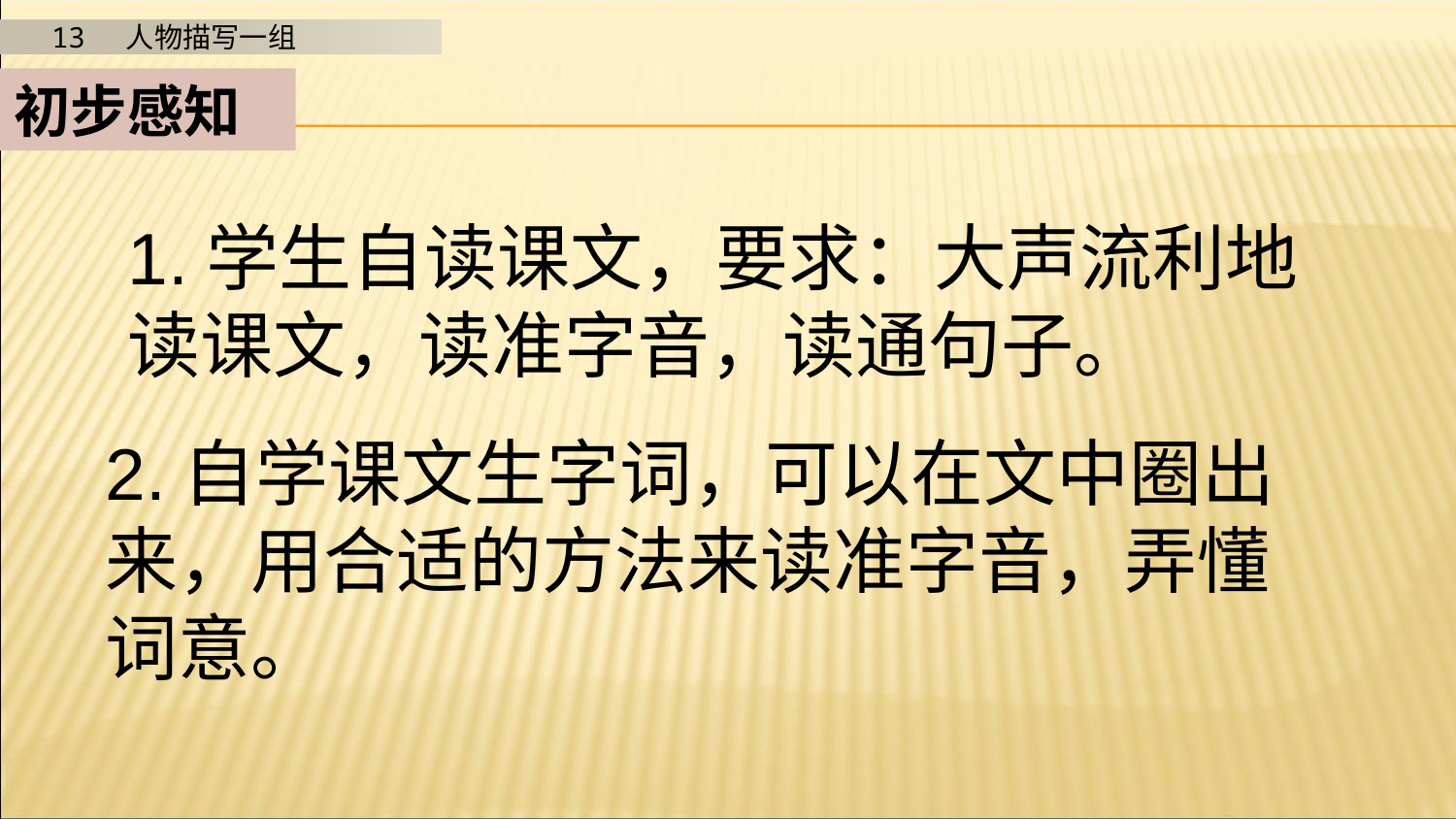

初步感知
1.学生自读课文，要求：大声流利地读课文，读准字音，读通句子。
2.自学课文生字词，可以在文中圈出来，用合适的方法来读准字音，弄懂词意。